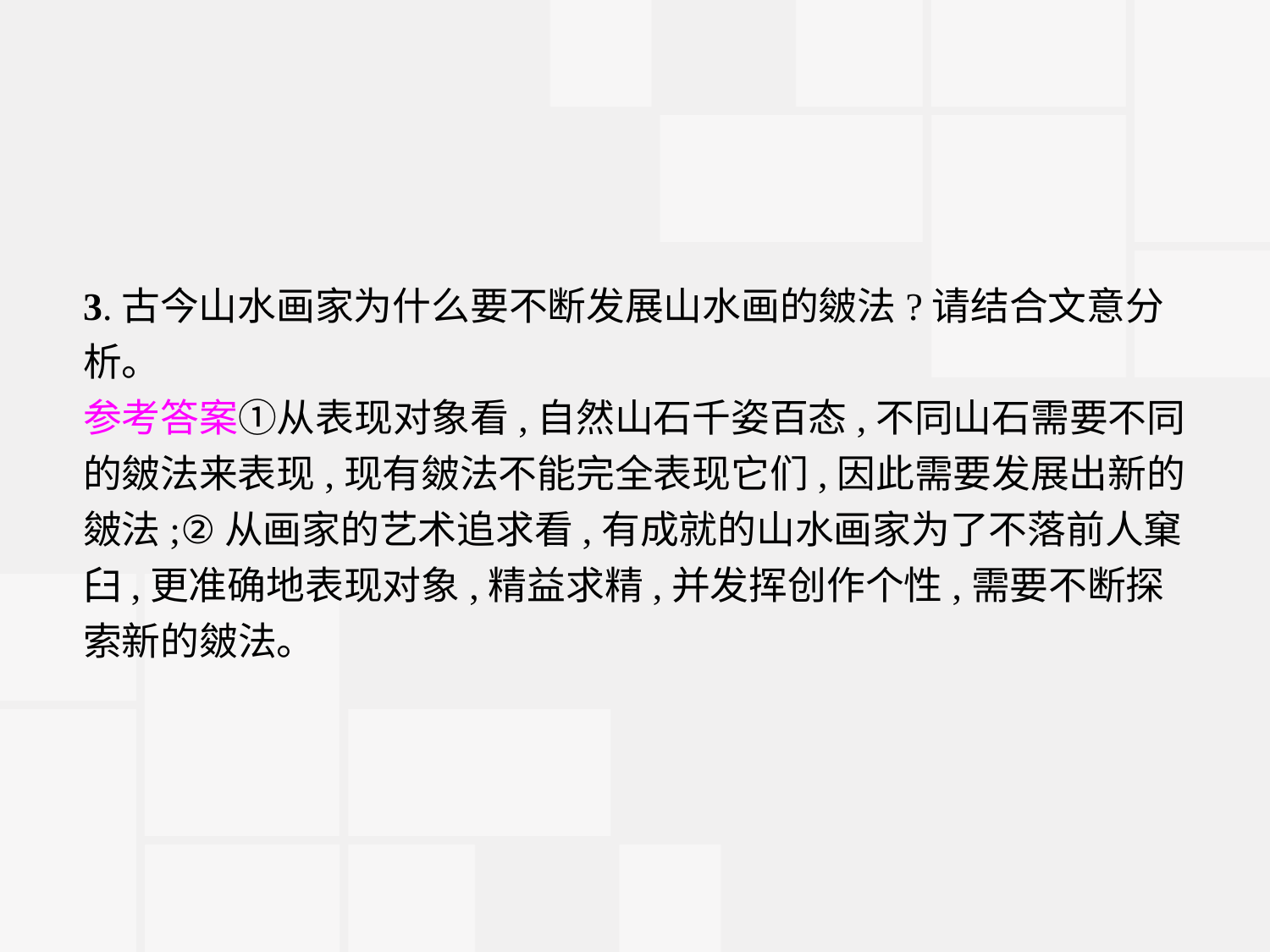

3.古今山水画家为什么要不断发展山水画的皴法?请结合文意分析。
参考答案①从表现对象看,自然山石千姿百态,不同山石需要不同的皴法来表现,现有皴法不能完全表现它们,因此需要发展出新的皴法;②从画家的艺术追求看,有成就的山水画家为了不落前人窠臼,更准确地表现对象,精益求精,并发挥创作个性,需要不断探索新的皴法。